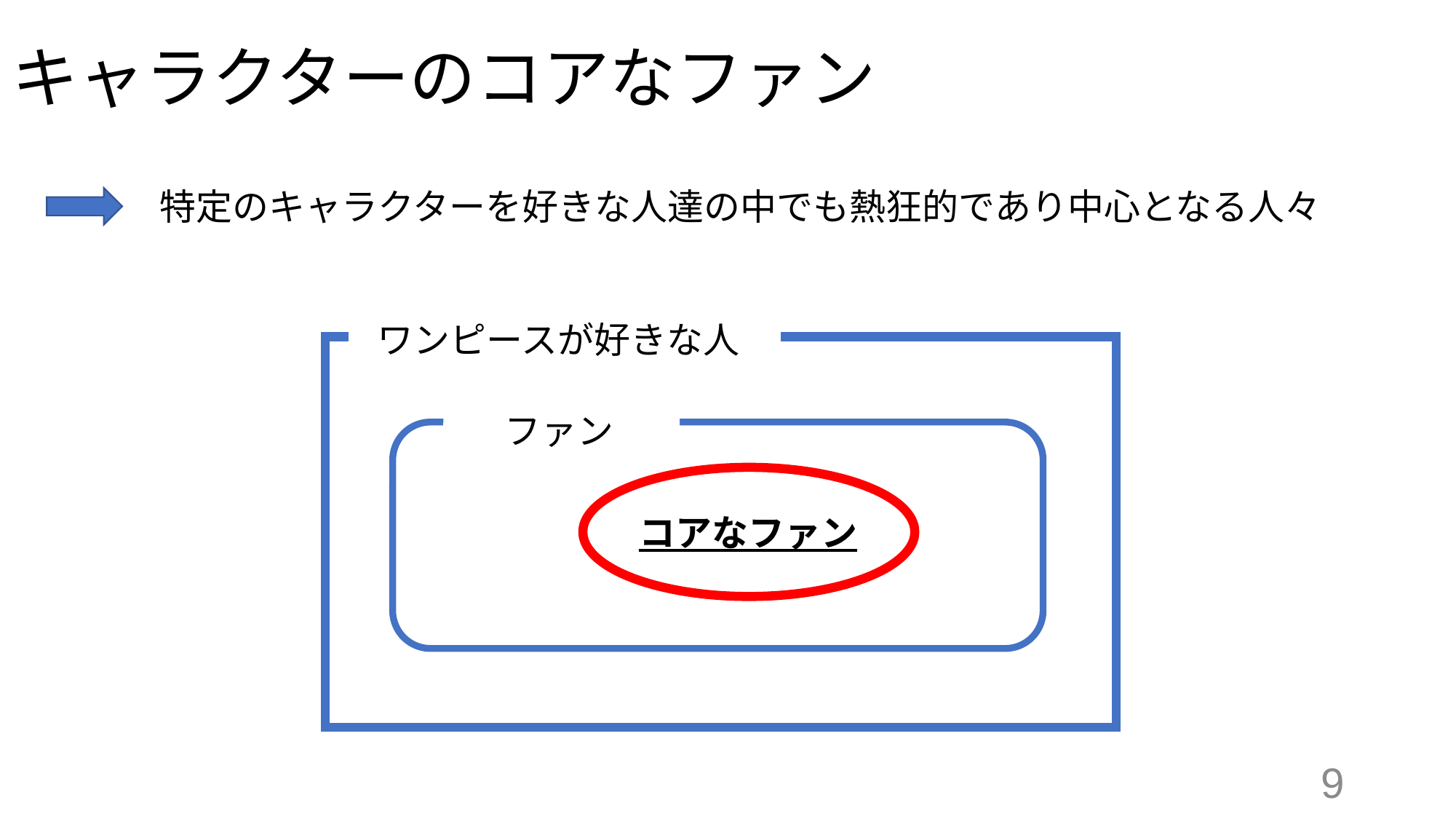

# キャラクターのコアなファン
特定のキャラクターを好きな人達の中でも熱狂的であり中心となる人々

ワンピースが好きな人

ファン

コアなファン
9